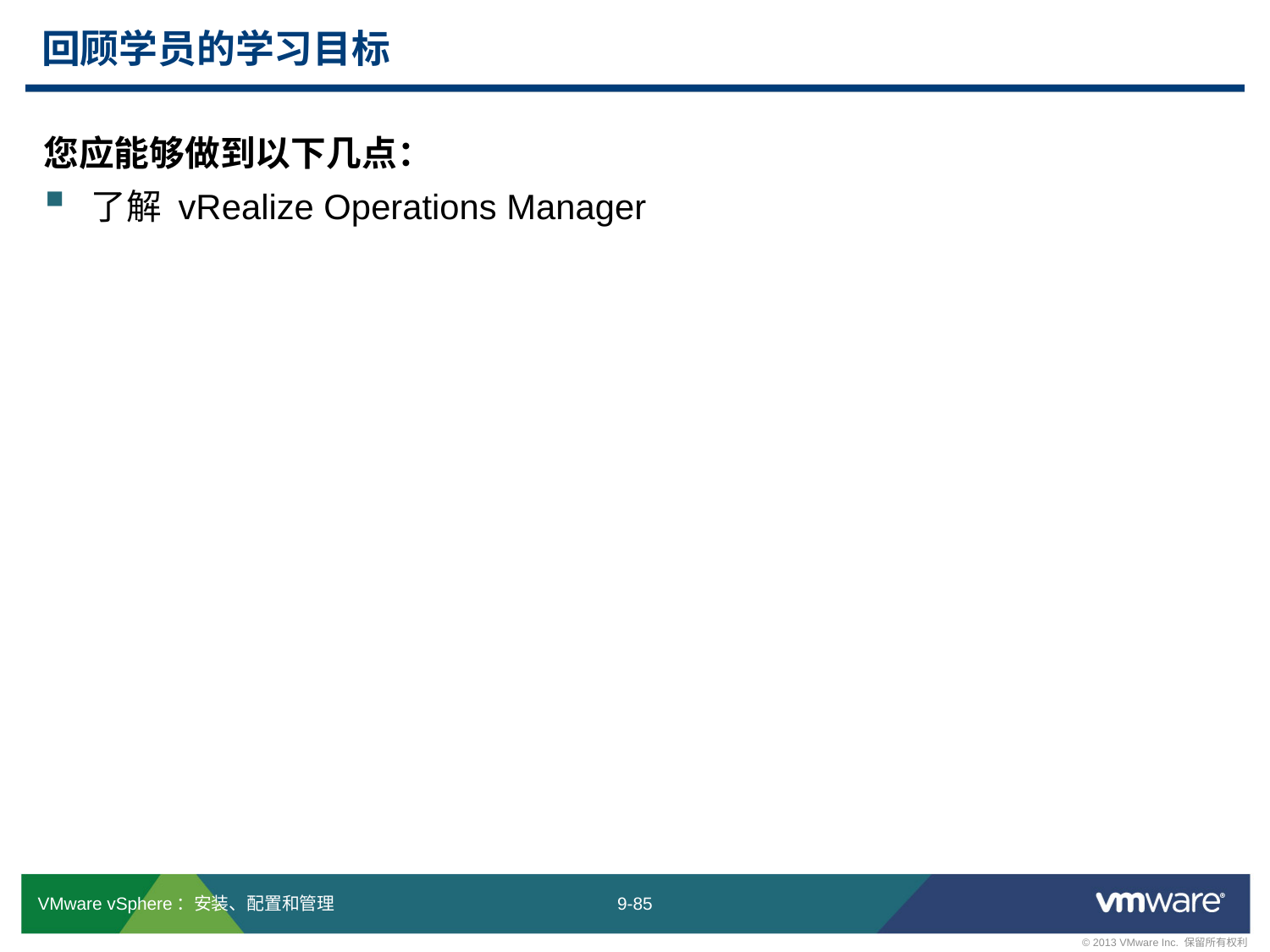

# 回顾学员的学习目标
您应能够做到以下几点：
了解 vRealize Operations Manager